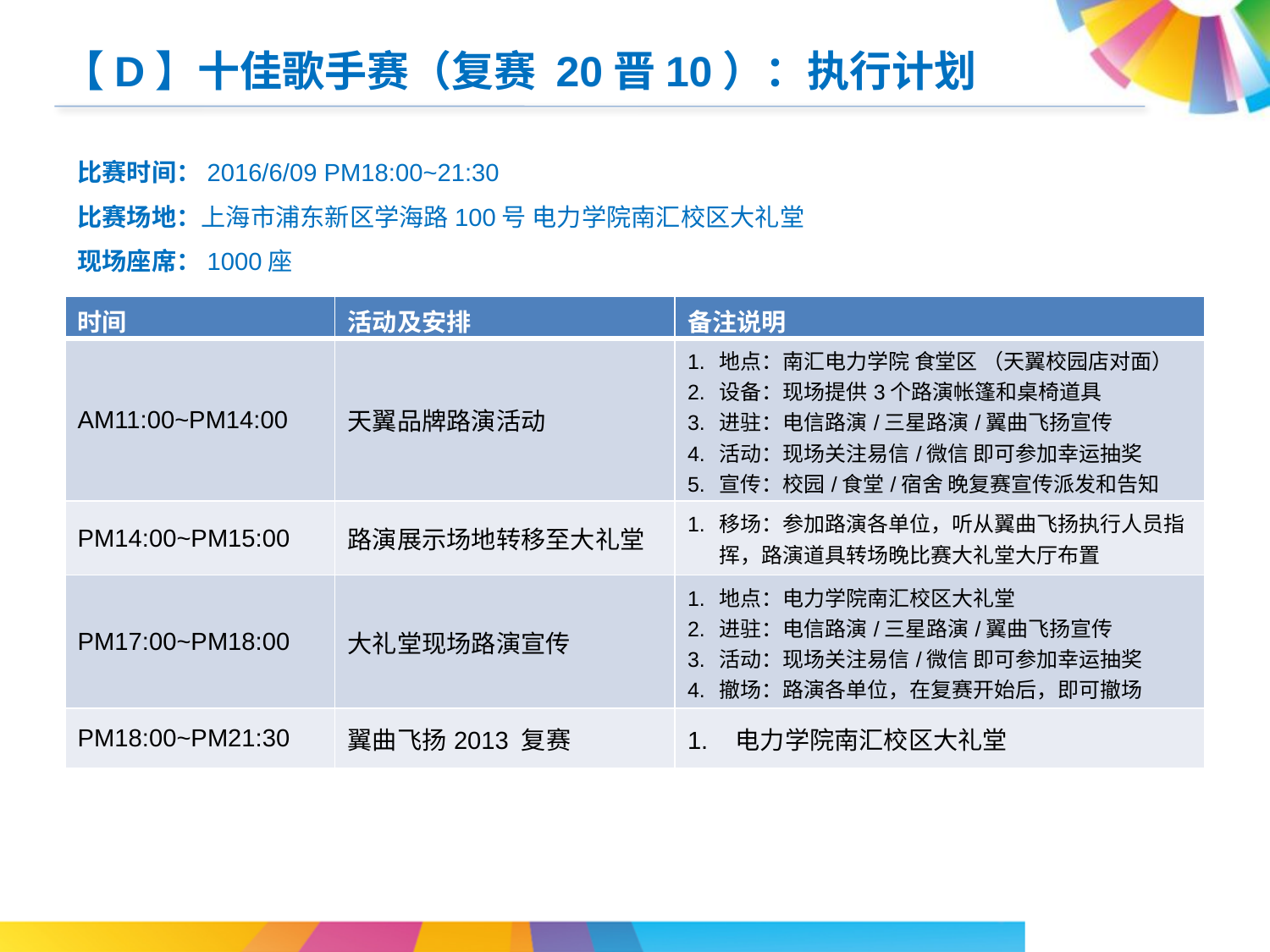

【D】十佳歌手赛（复赛 20晋10）：执行计划
比赛时间：2016/6/09 PM18:00~21:30
比赛场地：上海市浦东新区学海路100号 电力学院南汇校区大礼堂
现场座席：1000座
| 时间 | 活动及安排 | 备注说明 |
| --- | --- | --- |
| AM11:00~PM14:00 | 天翼品牌路演活动 | 地点：南汇电力学院 食堂区 （天翼校园店对面） 设备：现场提供3个路演帐篷和桌椅道具 进驻：电信路演/三星路演/翼曲飞扬宣传 活动：现场关注易信/微信 即可参加幸运抽奖 宣传：校园/食堂/宿舍 晚复赛宣传派发和告知 |
| PM14:00~PM15:00 | 路演展示场地转移至大礼堂 | 移场：参加路演各单位，听从翼曲飞扬执行人员指挥，路演道具转场晚比赛大礼堂大厅布置 |
| PM17:00~PM18:00 | 大礼堂现场路演宣传 | 地点：电力学院南汇校区大礼堂 进驻：电信路演/三星路演/翼曲飞扬宣传 活动：现场关注易信/微信 即可参加幸运抽奖 撤场：路演各单位，在复赛开始后，即可撤场 |
| PM18:00~PM21:30 | 翼曲飞扬2013 复赛 | 电力学院南汇校区大礼堂 |